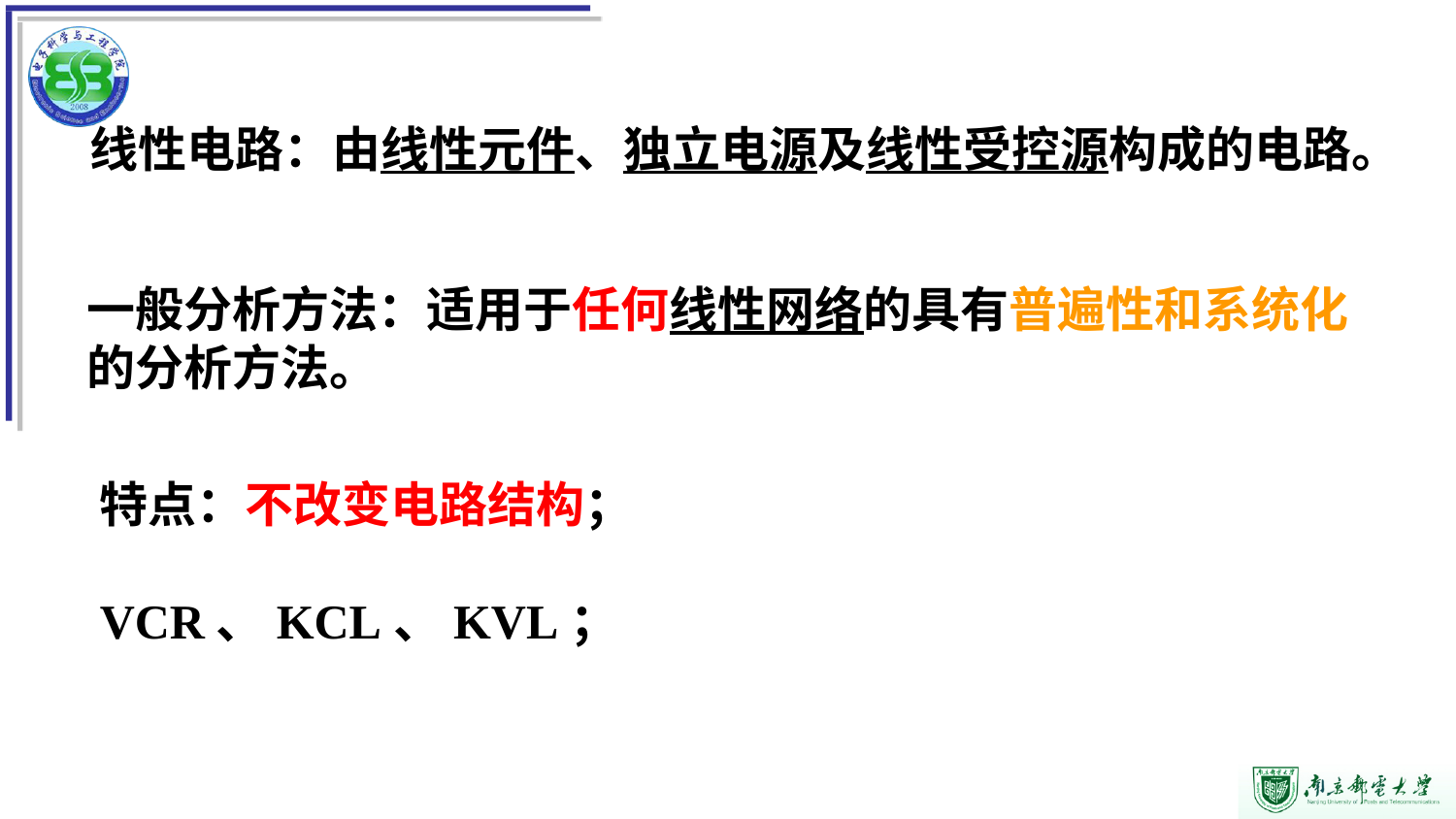

线性电路：由线性元件、独立电源及线性受控源构成的电路。
一般分析方法：适用于任何线性网络的具有普遍性和系统化的分析方法。
特点：不改变电路结构；
             VCR、KCL、KVL；